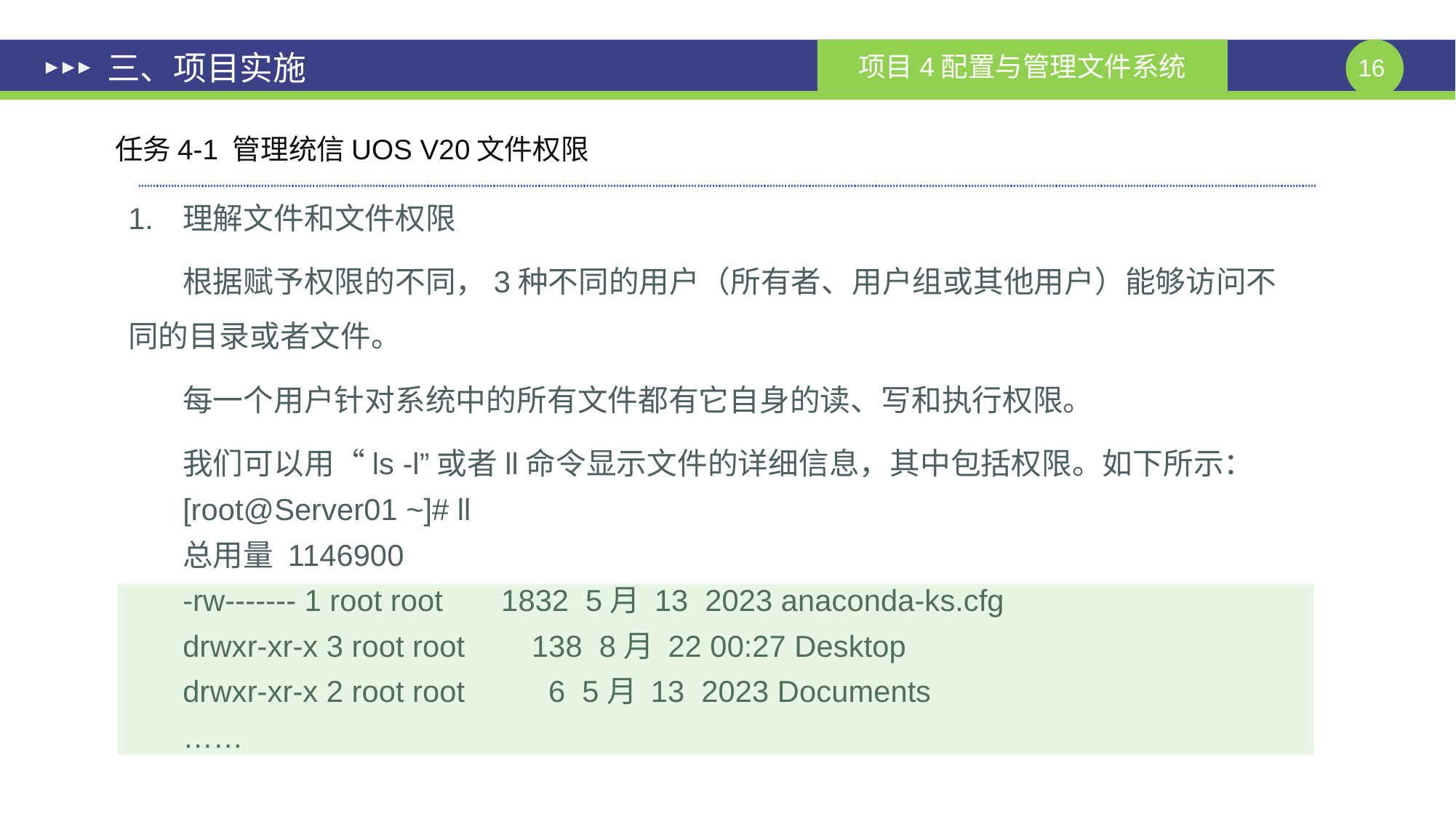

# 三、项目实施
任务4-1 管理统信UOS V20文件权限
理解文件和文件权限
根据赋予权限的不同，3种不同的用户（所有者、用户组或其他用户）能够访问不同的目录或者文件。
每一个用户针对系统中的所有文件都有它自身的读、写和执行权限。
我们可以用“ls -l”或者ll命令显示文件的详细信息，其中包括权限。如下所示：
[root@Server01 ~]# ll
总用量 1146900
-rw------- 1 root root       1832  5月 13  2023 anaconda-ks.cfg
drwxr-xr-x 3 root root        138  8月 22 00:27 Desktop
drwxr-xr-x 2 root root          6  5月 13  2023 Documents
……